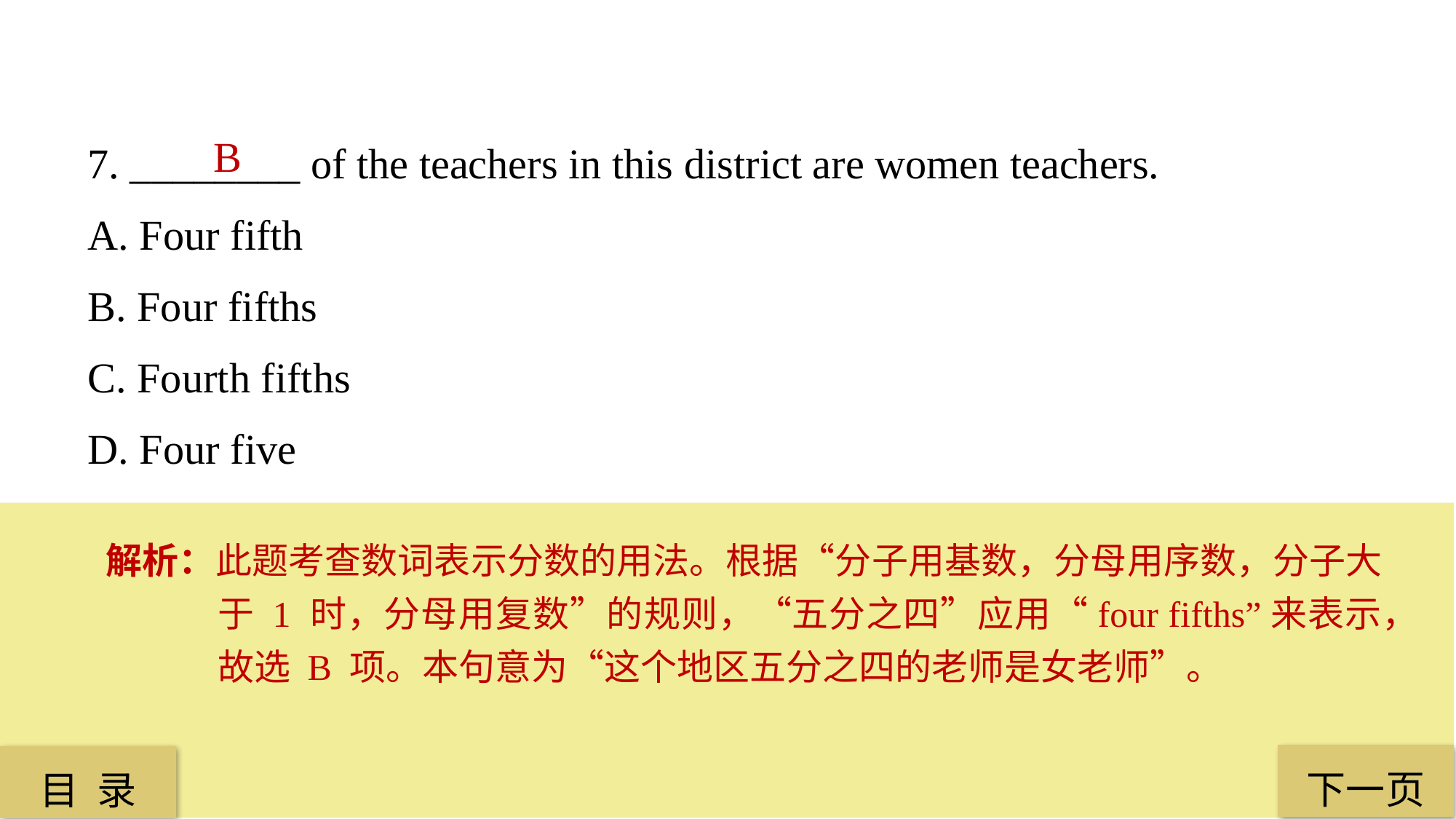

7. ________ of the teachers in this district are women teachers.
A. Four fifth
B. Four fifths
C. Fourth fifths
D. Four five
B
解析：此题考查数词表示分数的用法。根据“分子用基数，分母用序数，分子大于 1 时，分母用复数”的规则，“五分之四”应用“four fifths”来表示，故选 B 项。本句意为“这个地区五分之四的老师是女老师”。